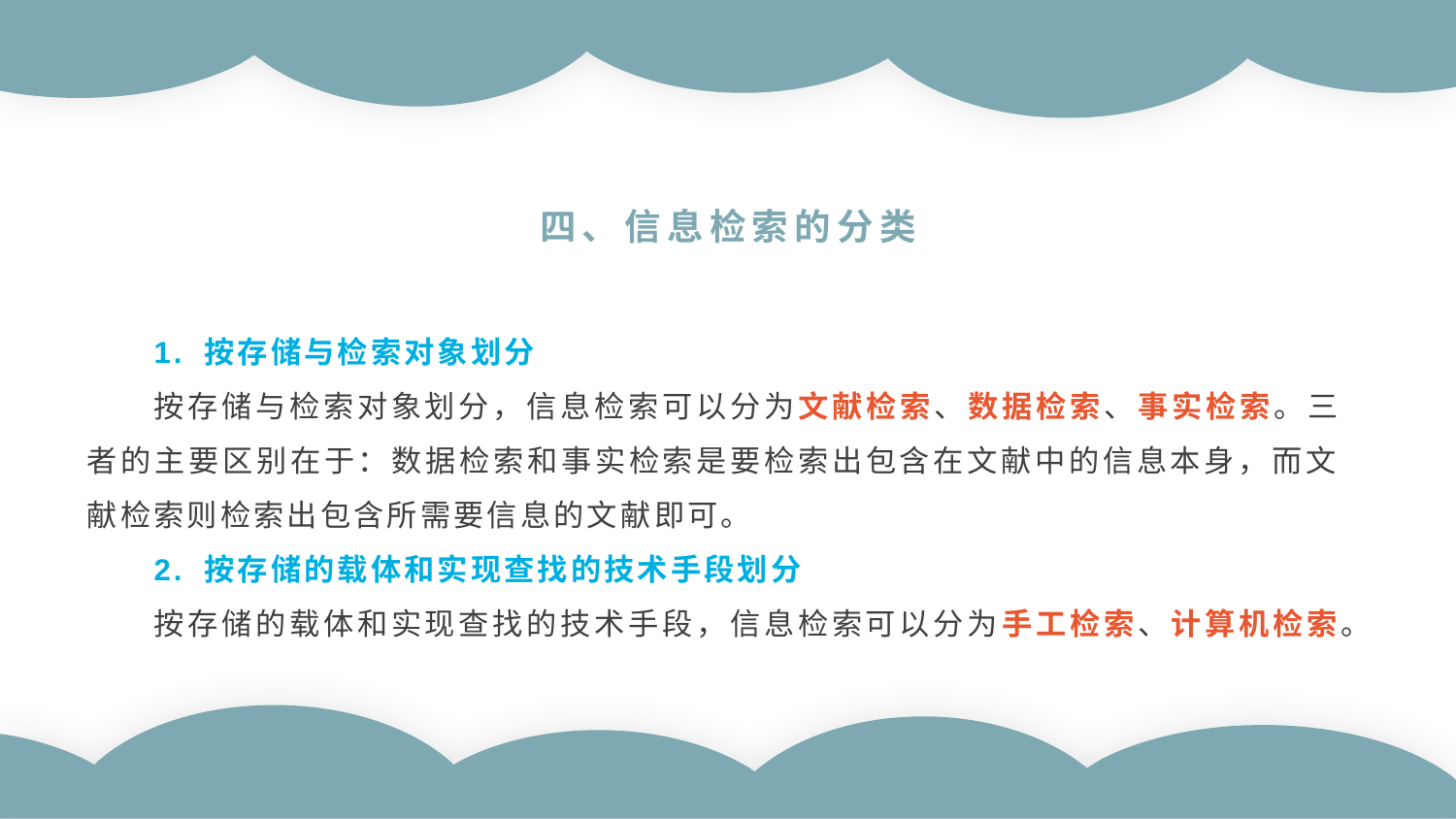

四、信息检索的分类
1. 按存储与检索对象划分
按存储与检索对象划分，信息检索可以分为文献检索、数据检索、事实检索。三者的主要区别在于：数据检索和事实检索是要检索出包含在文献中的信息本身，而文献检索则检索出包含所需要信息的文献即可。
2. 按存储的载体和实现查找的技术手段划分
按存储的载体和实现查找的技术手段，信息检索可以分为手工检索、计算机检索。